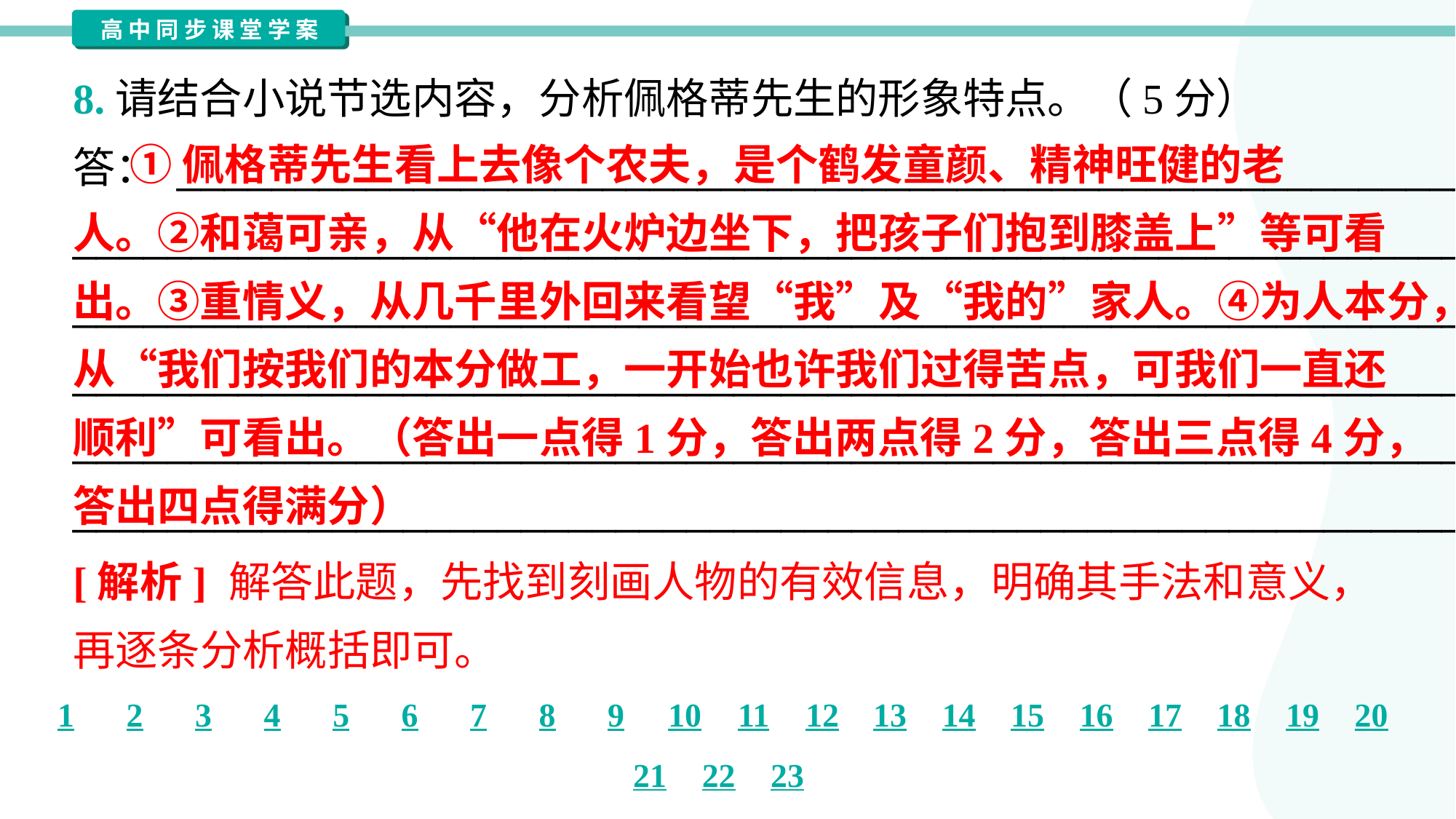

8.请结合小说节选内容，分析佩格蒂先生的形象特点。（5分）
      ①佩格蒂先生看上去像个农夫，是个鹤发童颜、精神旺健的老
人。②和蔼可亲，从“他在火炉边坐下，把孩子们抱到膝盖上”等可看
出。③重情义，从几千里外回来看望“我”及“我的”家人。④为人本分，
从“我们按我们的本分做工，一开始也许我们过得苦点，可我们一直还
顺利”可看出。（答出一点得1分，答出两点得2分，答出三点得4分，
答出四点得满分）
答： ________________________________________________________
_____________________________________________________________
_____________________________________________________________
_____________________________________________________________
_____________________________________________________________
_____________________________________________________________
[解析] 解答此题，先找到刻画人物的有效信息，明确其手法和意义，
再逐条分析概括即可。